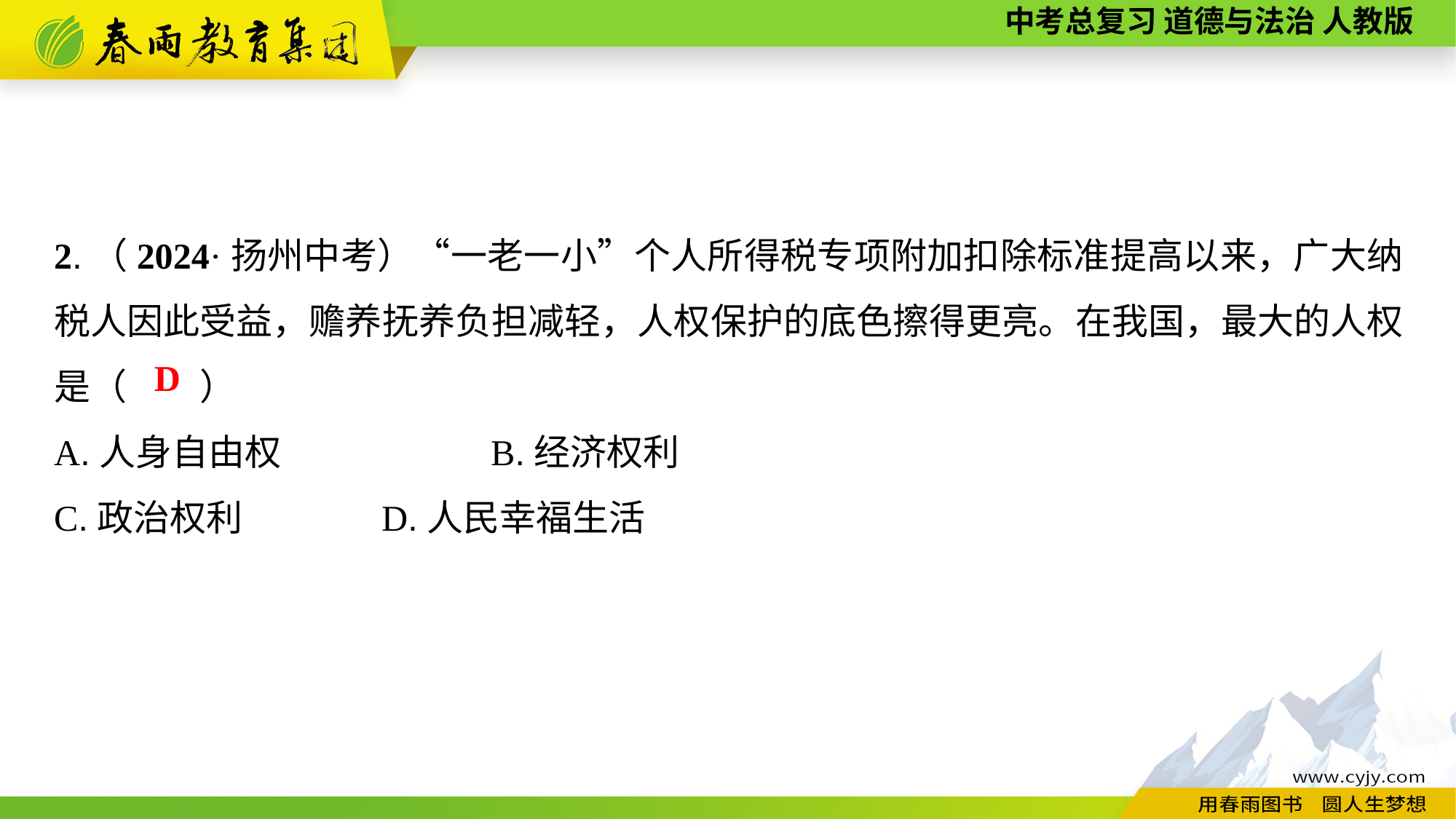

2.（2024·扬州中考）“一老一小”个人所得税专项附加扣除标准提高以来，广大纳税人因此受益，赡养抚养负担减轻，人权保护的底色擦得更亮。在我国，最大的人权是（　　）
A.人身自由权		B.经济权利
C.政治权利		D.人民幸福生活
D